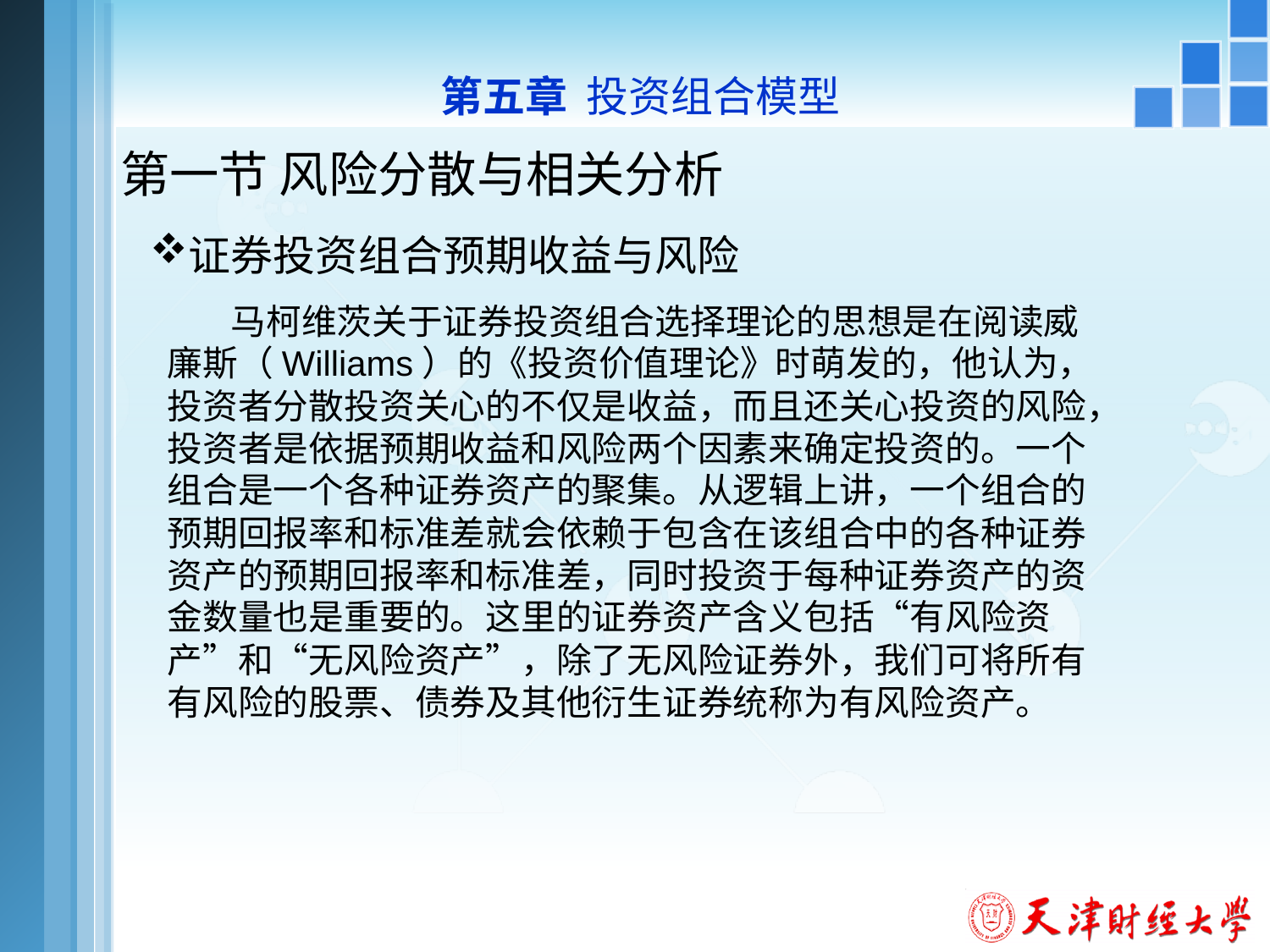

第五章  投资组合模型
# 第一节 风险分散与相关分析
证券投资组合预期收益与风险

       马柯维茨关于证券投资组合选择理论的思想是在阅读威廉斯（Williams）的《投资价值理论》时萌发的，他认为，投资者分散投资关心的不仅是收益，而且还关心投资的风险，投资者是依据预期收益和风险两个因素来确定投资的。一个组合是一个各种证券资产的聚集。从逻辑上讲，一个组合的预期回报率和标准差就会依赖于包含在该组合中的各种证券资产的预期回报率和标准差，同时投资于每种证券资产的资金数量也是重要的。这里的证券资产含义包括“有风险资产”和“无风险资产”，除了无风险证券外，我们可将所有有风险的股票、债券及其他衍生证券统称为有风险资产。